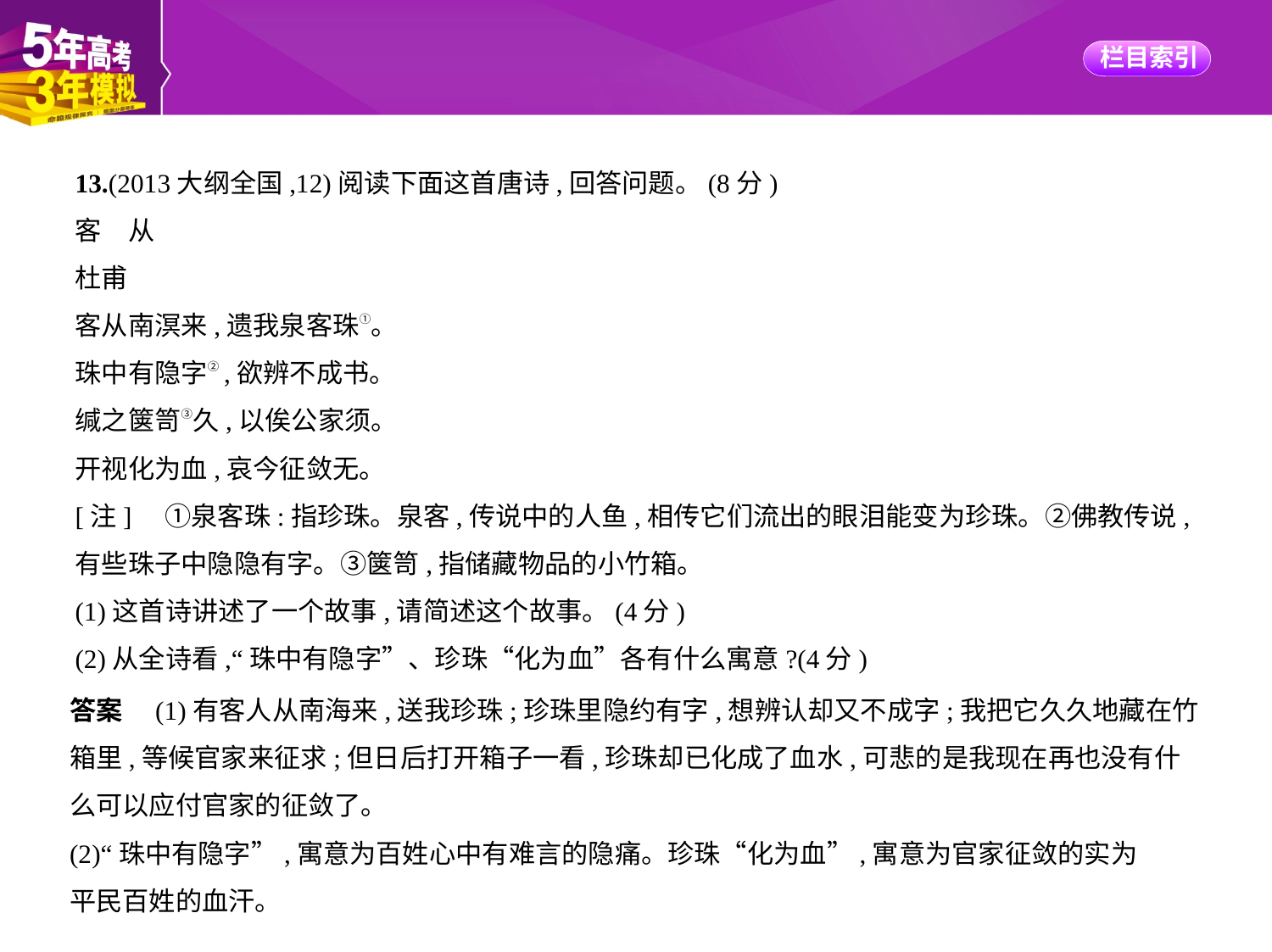

13.(2013大纲全国,12)阅读下面这首唐诗,回答问题。(8分)
客　从
杜甫
客从南溟来,遗我泉客珠①。
珠中有隐字②,欲辨不成书。
缄之箧笥③久,以俟公家须。
开视化为血,哀今征敛无。
[注]　①泉客珠:指珍珠。泉客,传说中的人鱼,相传它们流出的眼泪能变为珍珠。②佛教传说,
有些珠子中隐隐有字。③箧笥,指储藏物品的小竹箱。
(1)这首诗讲述了一个故事,请简述这个故事。(4分)
(2)从全诗看,“珠中有隐字”、珍珠“化为血”各有什么寓意?(4分)
答案　(1)有客人从南海来,送我珍珠;珍珠里隐约有字,想辨认却又不成字;我把它久久地藏在竹
箱里,等候官家来征求;但日后打开箱子一看,珍珠却已化成了血水,可悲的是我现在再也没有什
么可以应付官家的征敛了。
(2)“珠中有隐字”,寓意为百姓心中有难言的隐痛。珍珠“化为血”,寓意为官家征敛的实为
平民百姓的血汗。